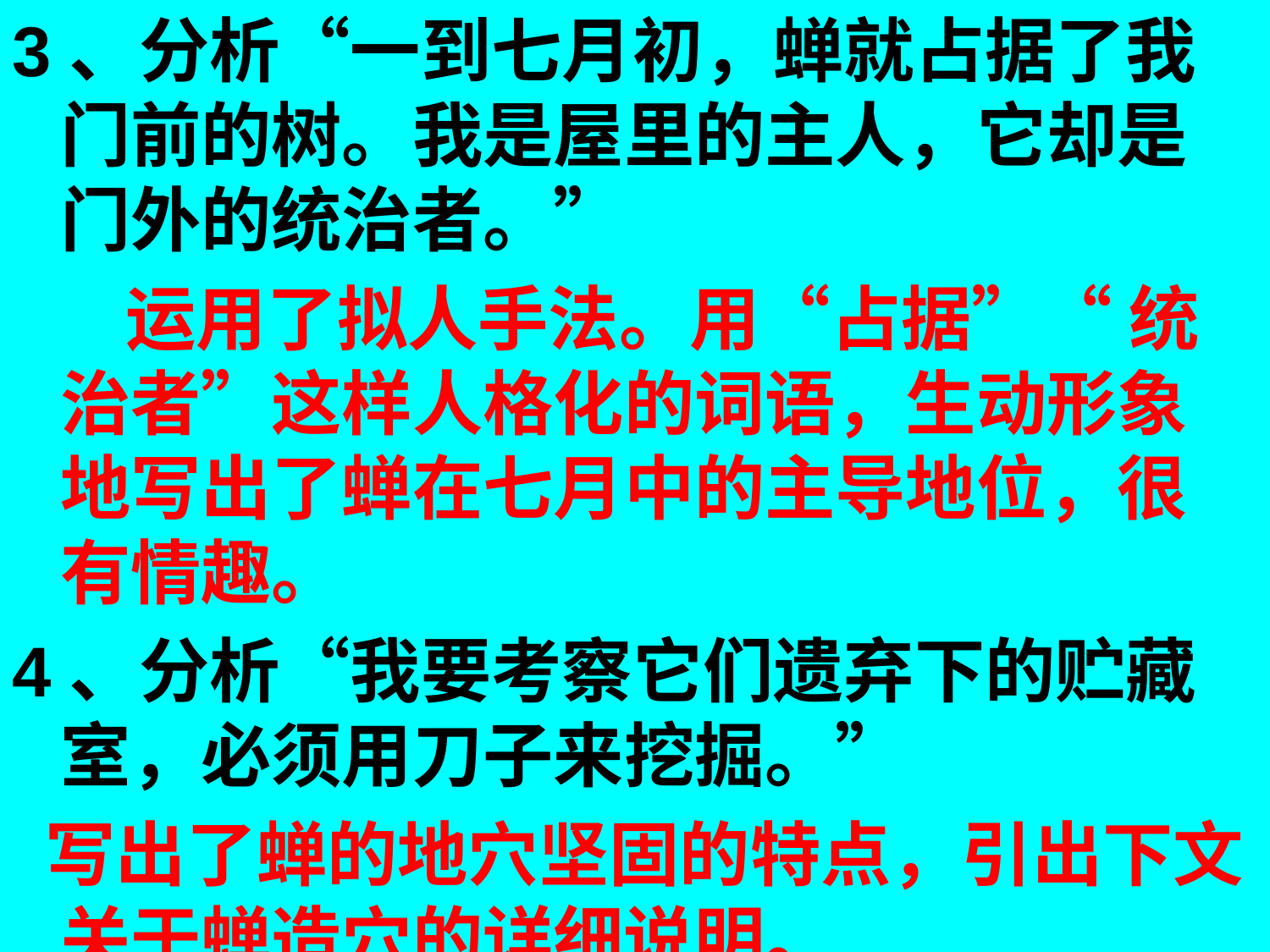

3、分析“一到七月初，蝉就占据了我门前的树。我是屋里的主人，它却是门外的统治者。”
      运用了拟人手法。用“占据”“ 统治者”这样人格化的词语，生动形象地写出了蝉在七月中的主导地位，很有情趣。
4、分析“我要考察它们遗弃下的贮藏室，必须用刀子来挖掘。”
 写出了蝉的地穴坚固的特点，引出下文关于蝉造穴的详细说明。
#